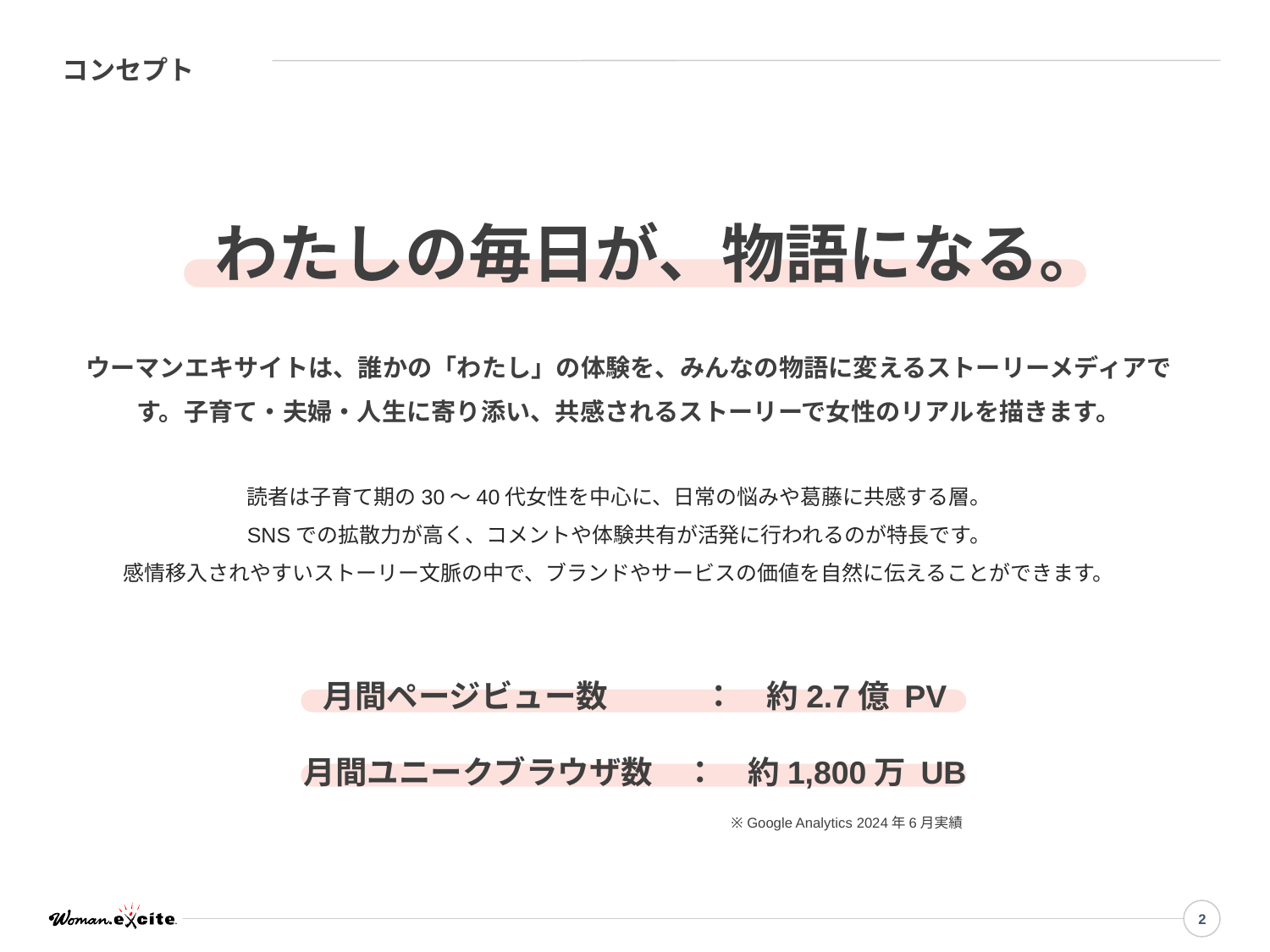

コンセプト
わたしの毎日が、物語になる。

ウーマンエキサイトは、誰かの「わたし」の体験を、みんなの物語に変えるストーリーメディアです。子育て・夫婦・人生に寄り添い、共感されるストーリーで女性のリアルを描きます。
読者は子育て期の30〜40代女性を中心に、日常の悩みや葛藤に共感する層。
SNSでの拡散力が高く、コメントや体験共有が活発に行われるのが特長です。
感情移入されやすいストーリー文脈の中で、ブランドやサービスの価値を自然に伝えることができます。
月間ページビュー数　　　：　約2.7億 PV
月間ユニークブラウザ数　：　約1,800万 UB

※ Google Analytics 2024年6月実績